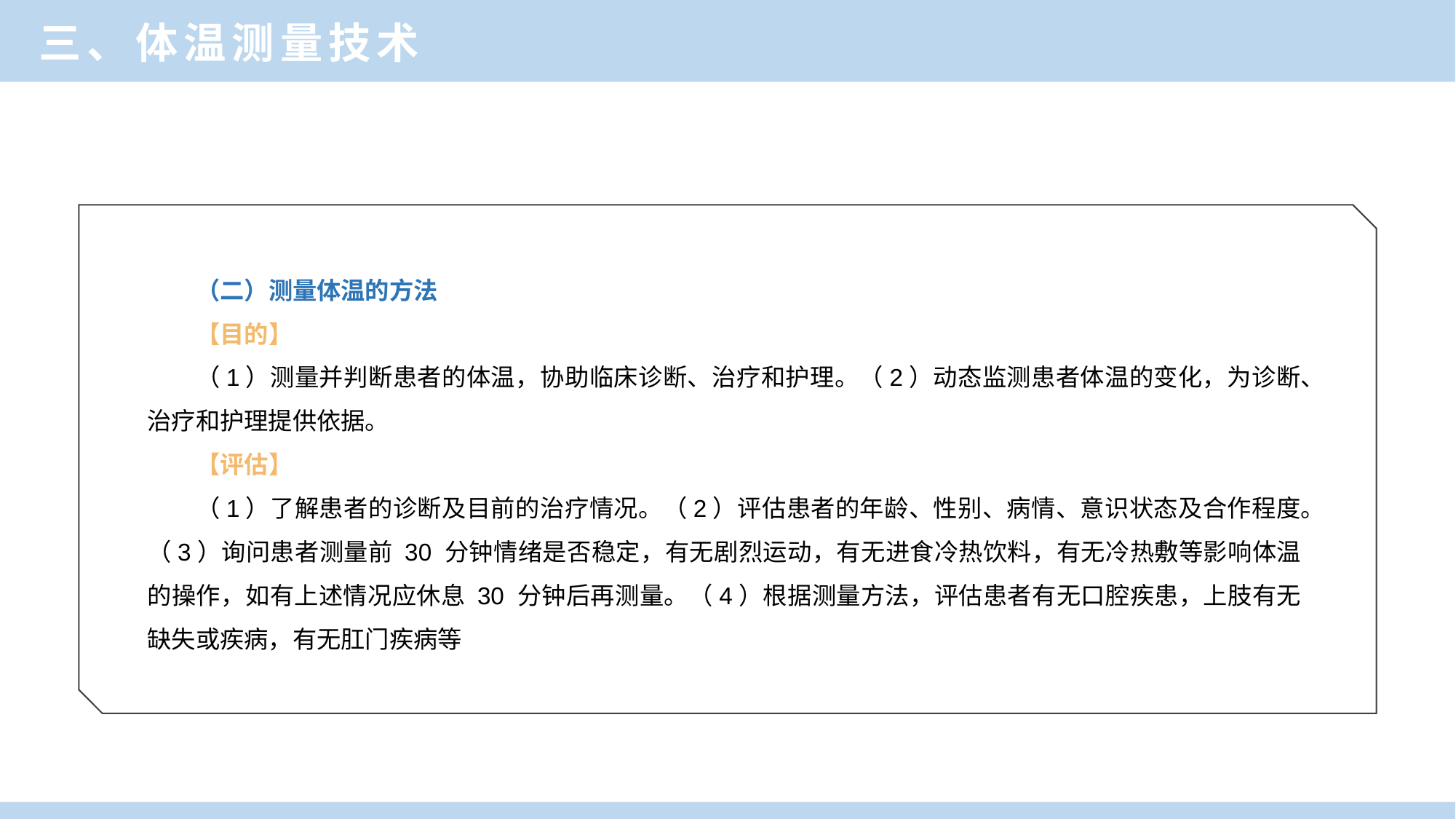

三、体温测量技术

（二）测量体温的方法
【目的】
（1）测量并判断患者的体温，协助临床诊断、治疗和护理。（2）动态监测患者体温的变化，为诊断、治疗和护理提供依据。
【评估】
（1）了解患者的诊断及目前的治疗情况。（2）评估患者的年龄、性别、病情、意识状态及合作程度。（3）询问患者测量前 30 分钟情绪是否稳定，有无剧烈运动，有无进食冷热饮料，有无冷热敷等影响体温的操作，如有上述情况应休息 30 分钟后再测量。（4）根据测量方法，评估患者有无口腔疾患，上肢有无缺失或疾病，有无肛门疾病等